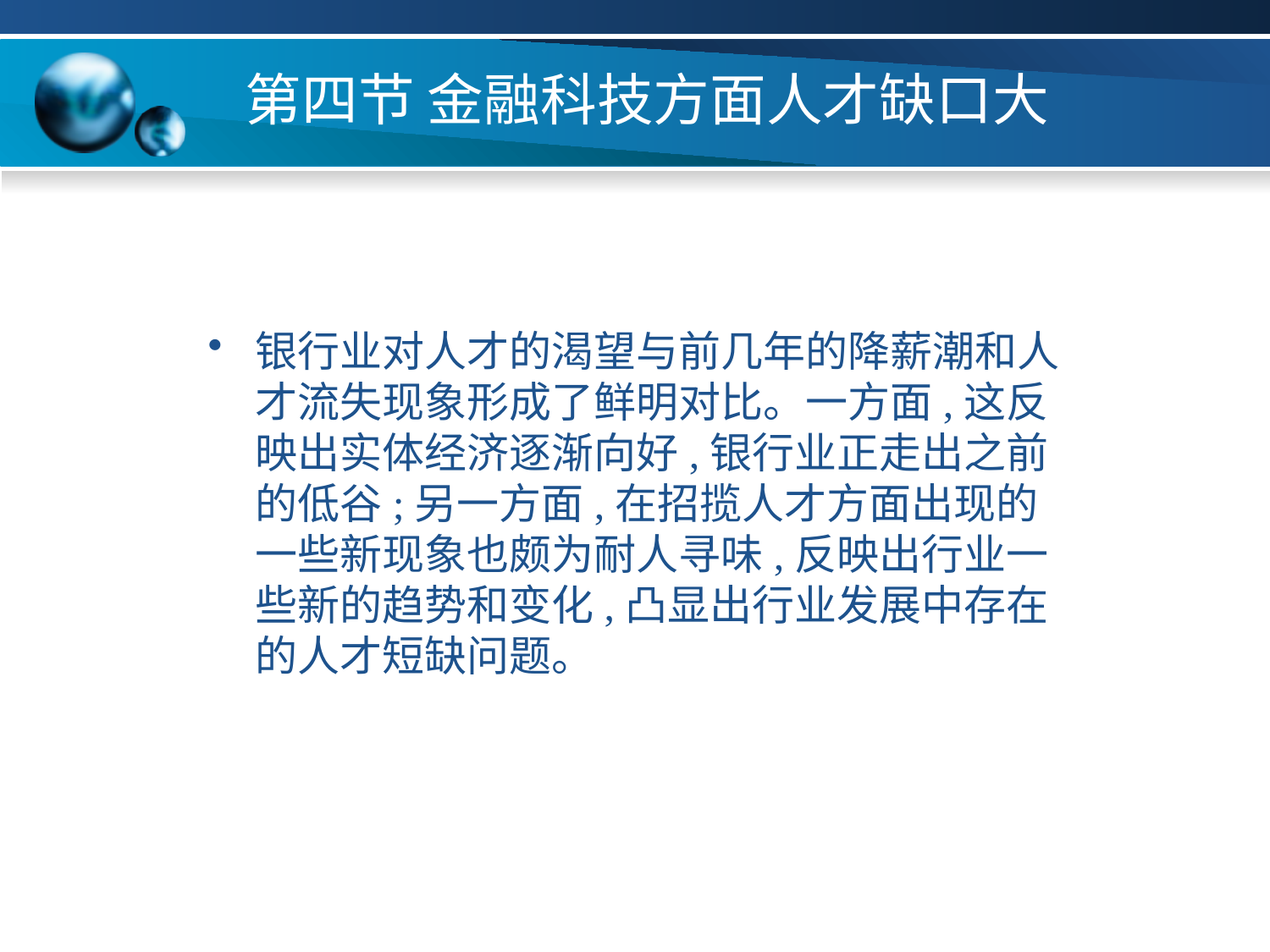

# 第四节 金融科技方面人才缺口大
银行业对人才的渴望与前几年的降薪潮和人才流失现象形成了鲜明对比。一方面,这反映出实体经济逐渐向好,银行业正走出之前的低谷;另一方面,在招揽人才方面出现的一些新现象也颇为耐人寻味,反映出行业一些新的趋势和变化,凸显出行业发展中存在的人才短缺问题。